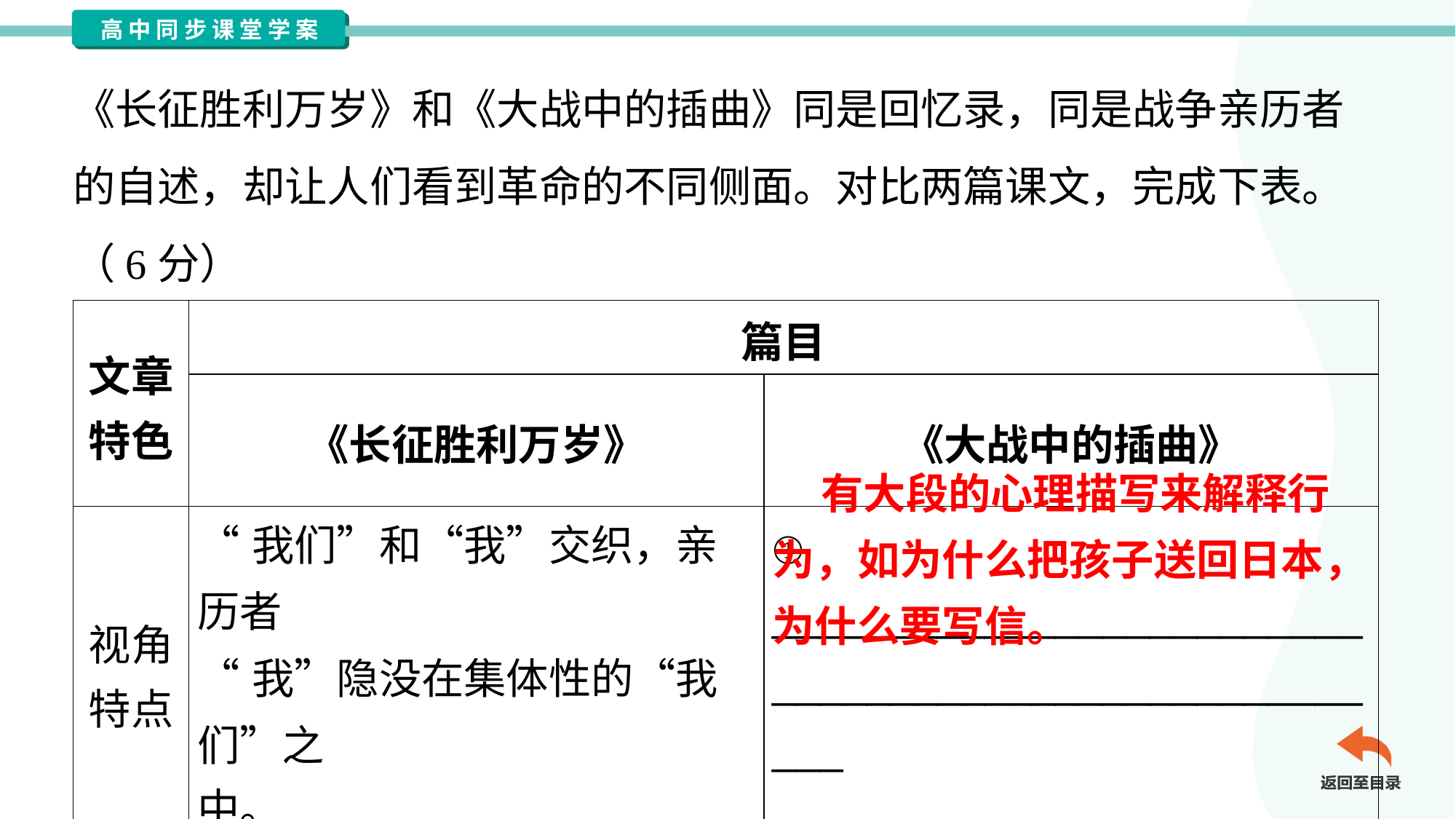

《长征胜利万岁》和《大战中的插曲》同是回忆录，同是战争亲历者
的自述，却让人们看到革命的不同侧面。对比两篇课文，完成下表。
（6分）
| 文章 特色 | 篇目 |  |
| --- | --- | --- |
|  | 《长征胜利万岁》 | 《大战中的插曲》 |
| 视角 特点 | “我们”和“我”交织，亲历者 “我”隐没在集体性的“我们”之 中。 | ① \_\_\_\_\_\_\_\_\_\_\_\_\_\_\_\_\_\_\_\_\_\_\_\_\_ \_\_\_\_\_\_\_\_\_\_\_\_\_\_\_\_\_\_\_\_\_\_\_\_\_\_\_\_ \_\_\_\_\_\_\_\_\_\_\_\_\_\_\_ |
    有大段的心理描写来解释行为，如为什么把孩子送回日本，为什么要写信。